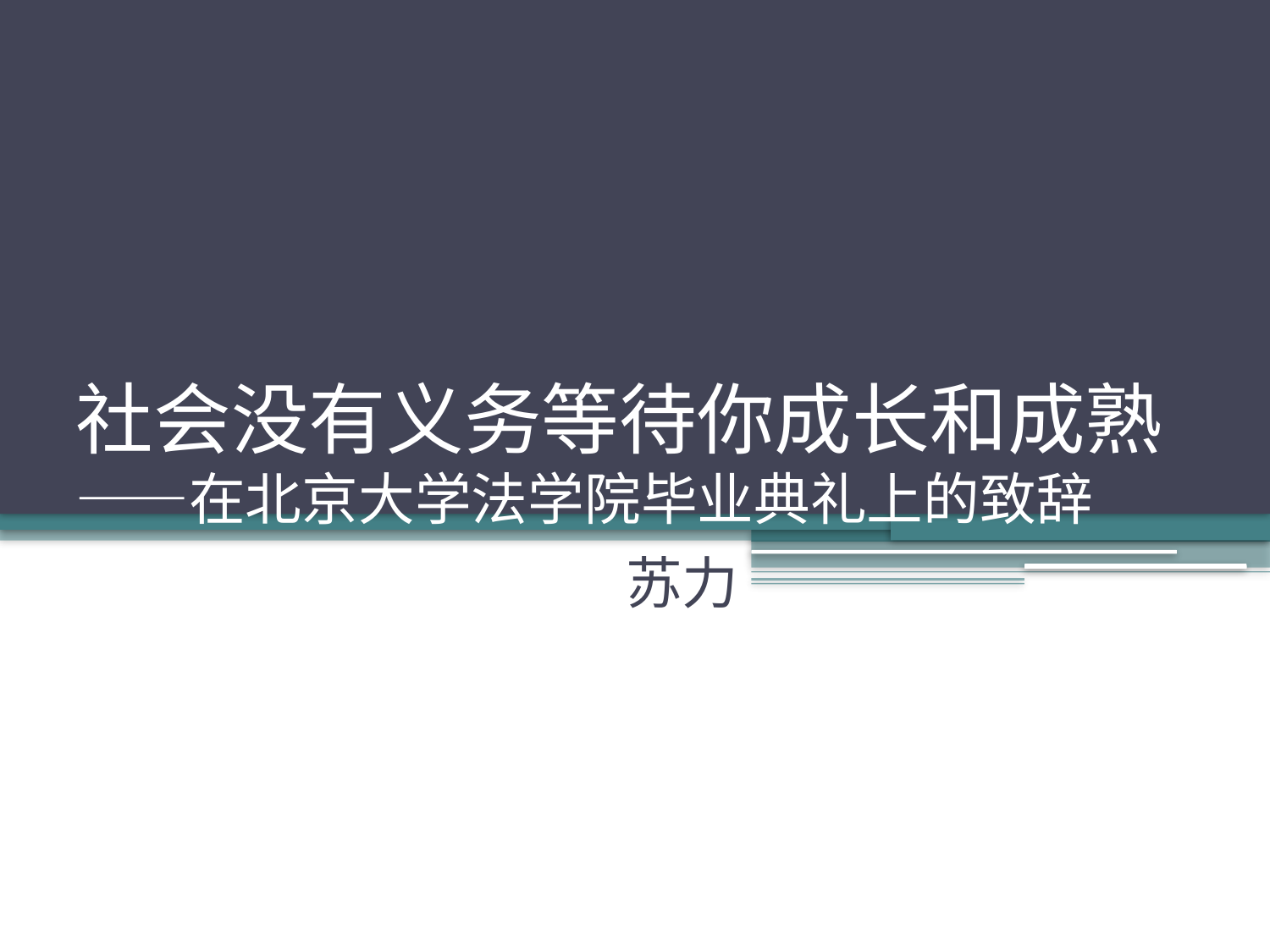

# 社会没有义务等待你成长和成熟 ——在北京大学法学院毕业典礼上的致辞
苏力